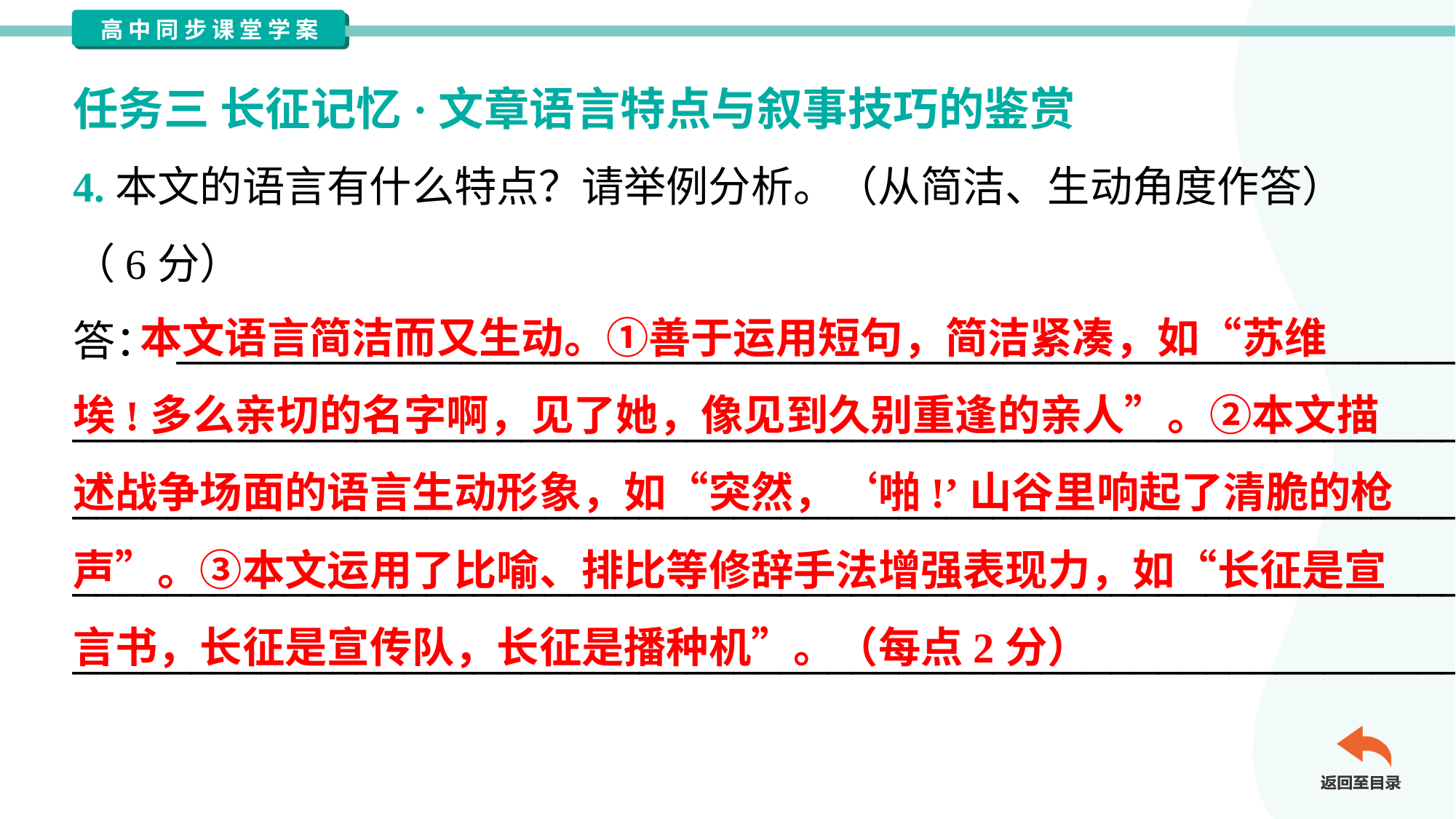

任务三 长征记忆·文章语言特点与叙事技巧的鉴赏
4.本文的语言有什么特点？请举例分析。（从简洁、生动角度作答）
（6分）
答： ________________________________________________________
_____________________________________________________________
_____________________________________________________________
_____________________________________________________________
_____________________________________________________________
      本文语言简洁而又生动。①善于运用短句，简洁紧凑，如“苏维
埃!多么亲切的名字啊，见了她，像见到久别重逢的亲人”。②本文描
述战争场面的语言生动形象，如“突然，‘啪!’山谷里响起了清脆的枪
声”。③本文运用了比喻、排比等修辞手法增强表现力，如“长征是宣
言书，长征是宣传队，长征是播种机”。（每点2分）